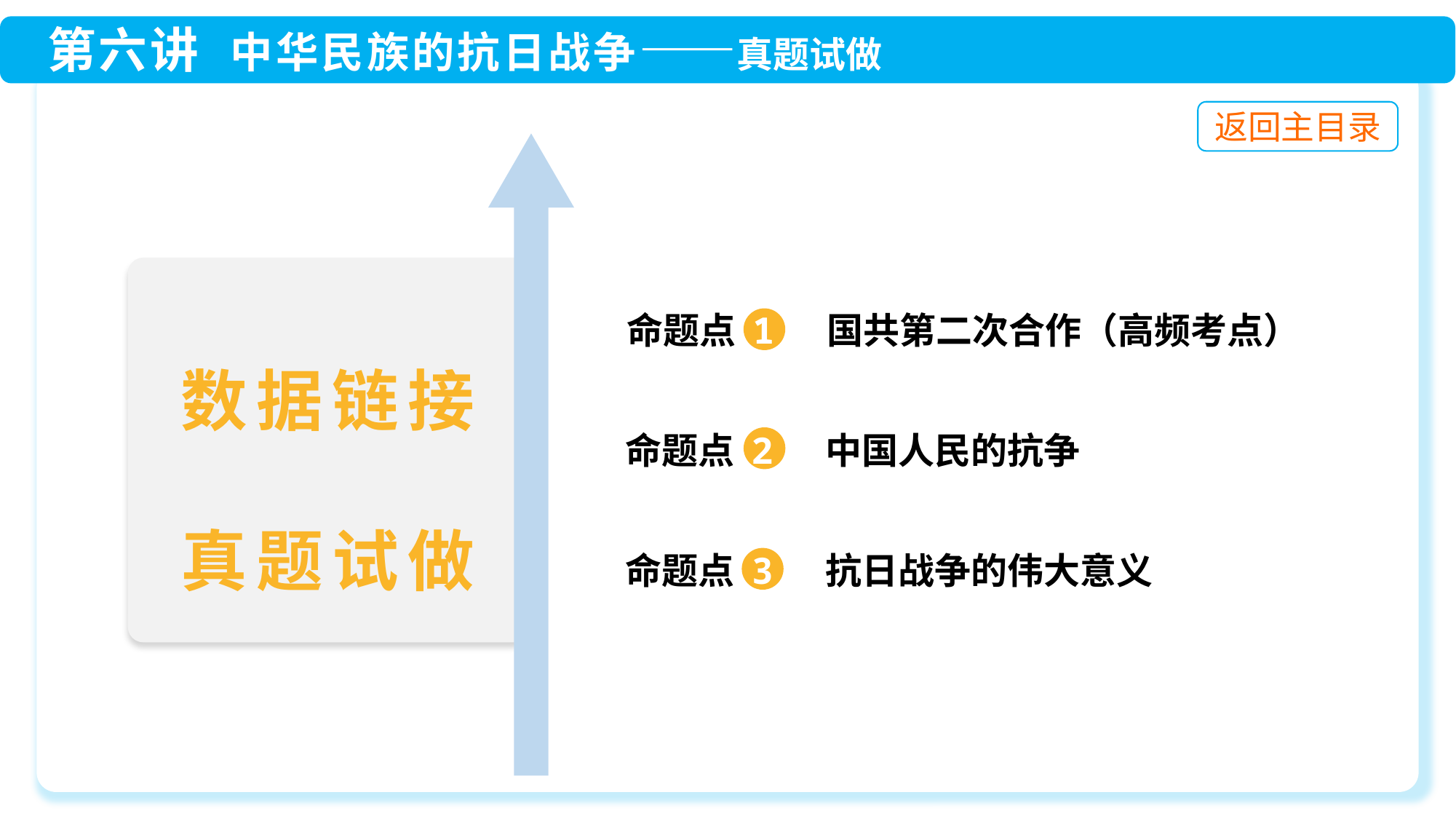

命题点 1  国共第二次合作（高频考点）
命题点 2  中国人民的抗争
命题点 3  抗日战争的伟大意义

数据链接
真题试做